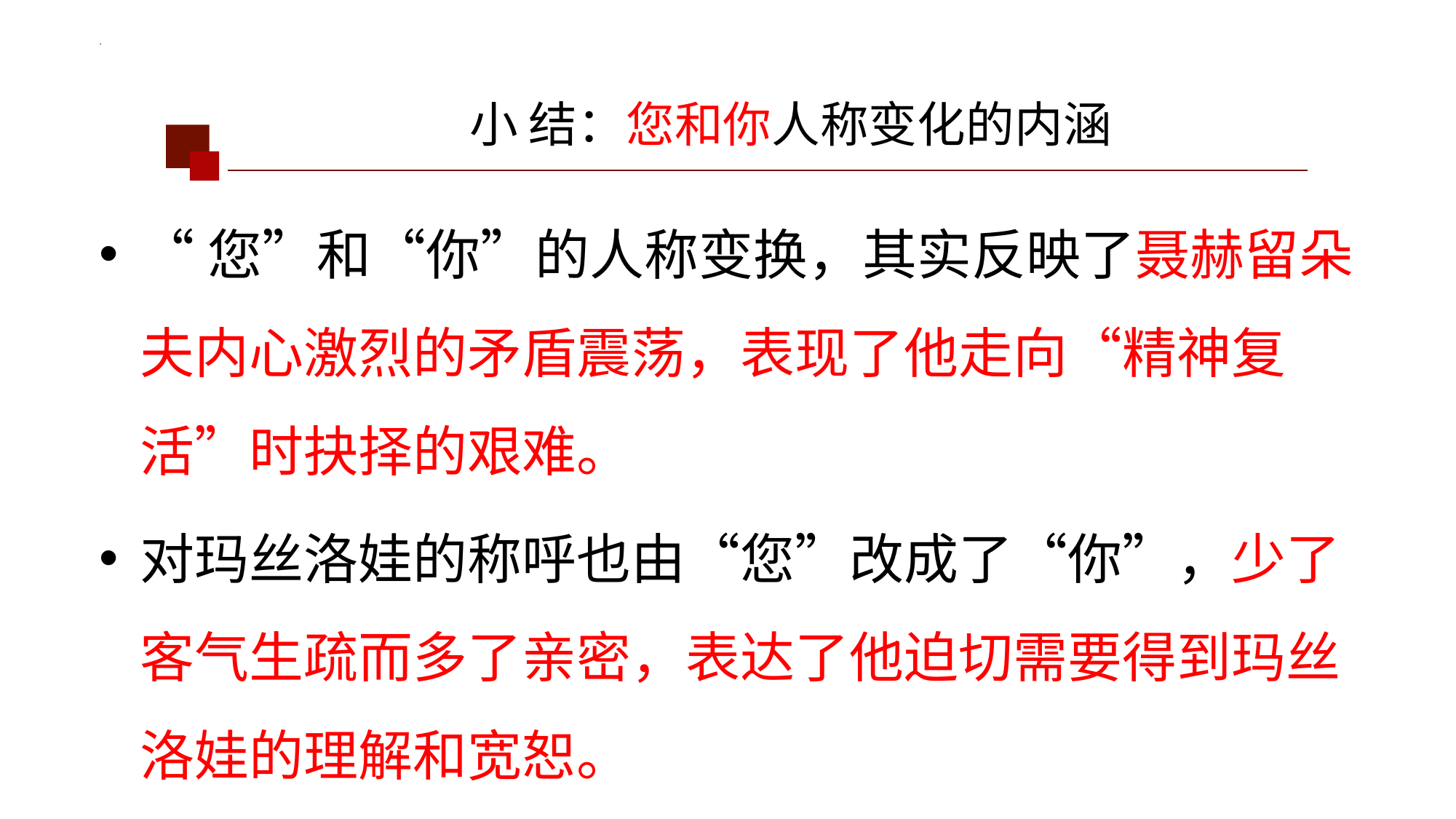

小 结：您和你人称变化的内涵

“您”和“你”的人称变换，其实反映了聂赫留朵夫内心激烈的矛盾震荡，表现了他走向“精神复活”时抉择的艰难。
对玛丝洛娃的称呼也由“您”改成了“你”，少了客气生疏而多了亲密，表达了他迫切需要得到玛丝洛娃的理解和宽恕。